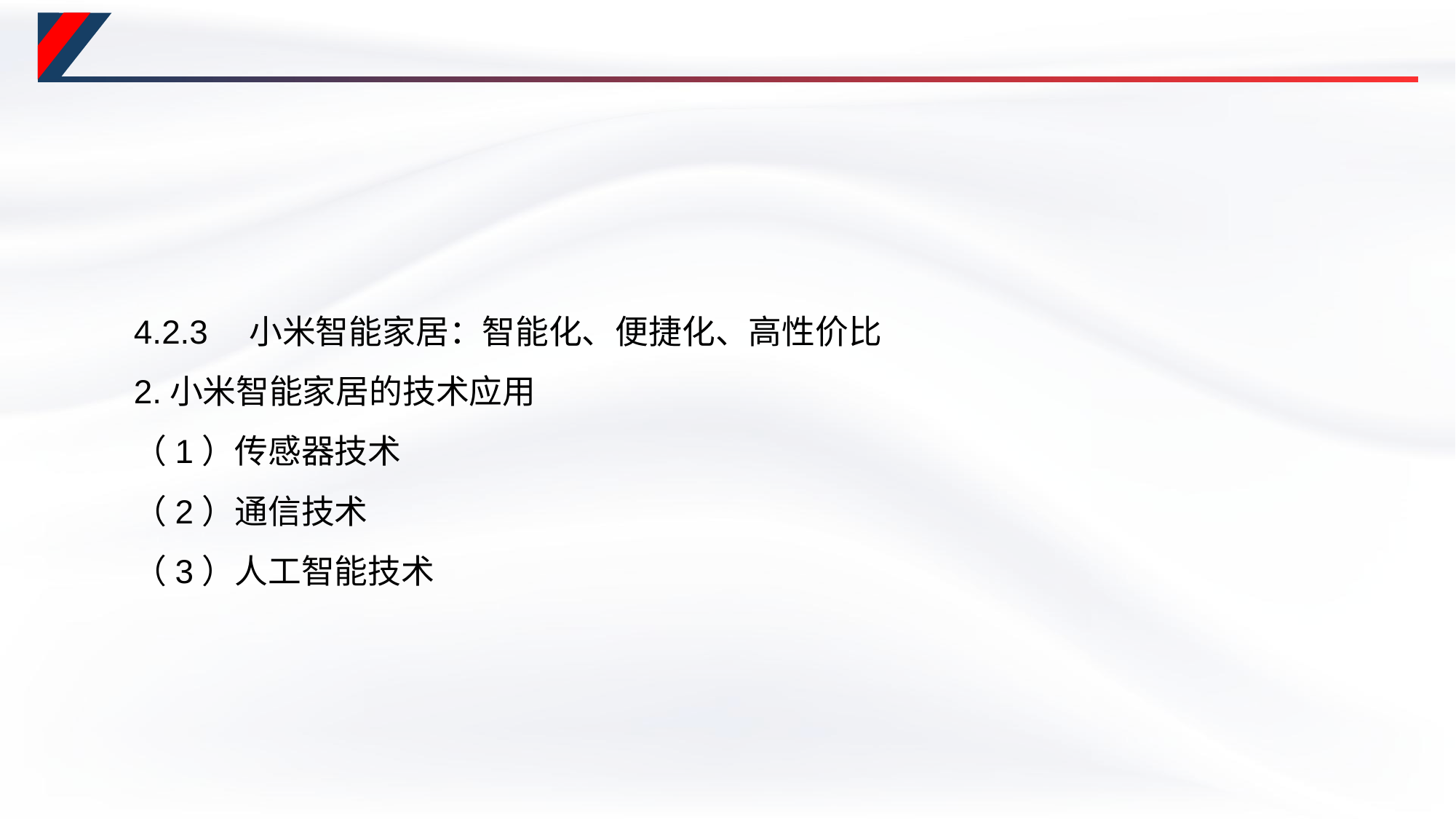

#
4.2.3　小米智能家居：智能化、便捷化、高性价比
2.小米智能家居的技术应用
（1）传感器技术
（2）通信技术
（3）人工智能技术